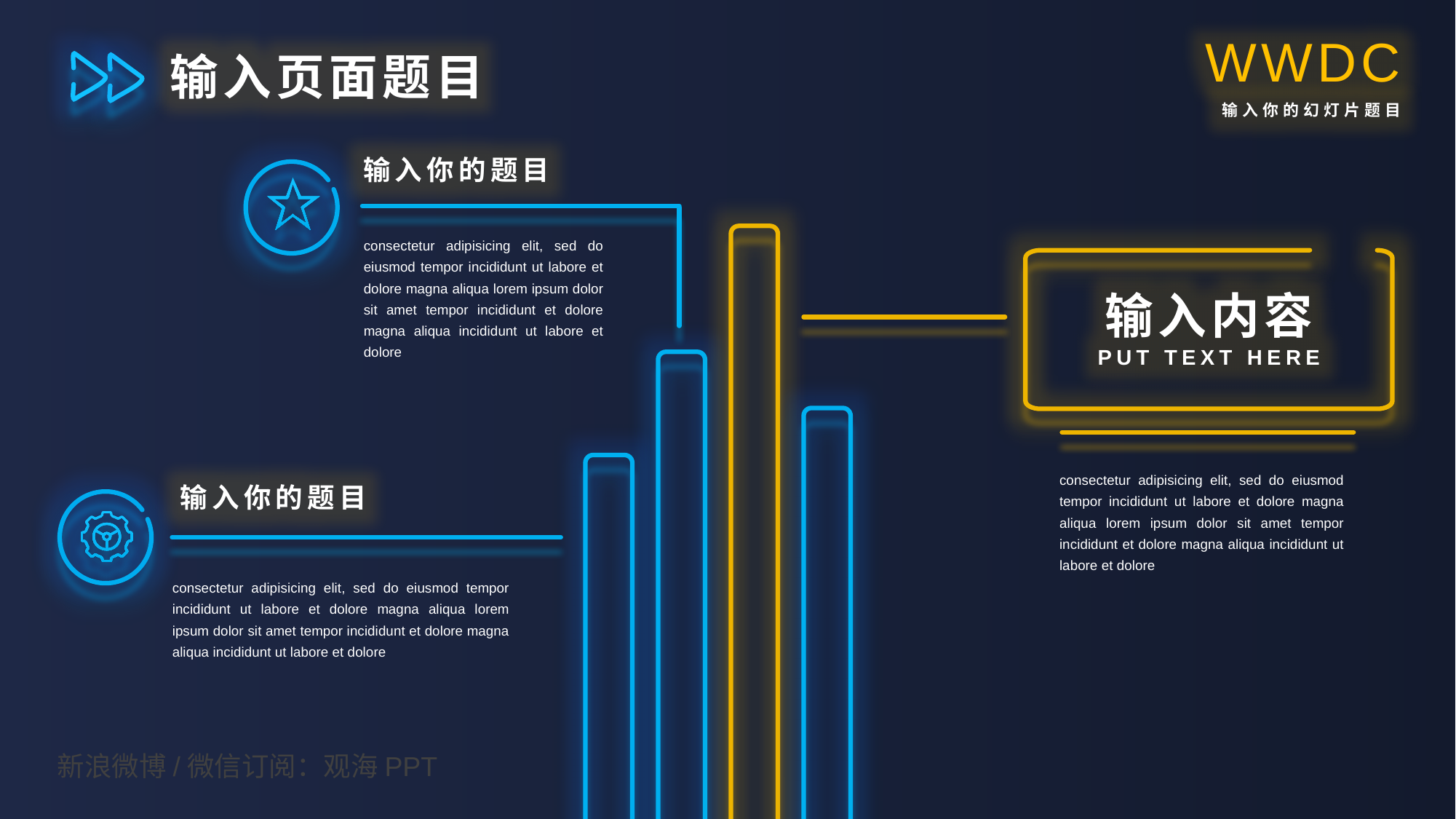

WWDC
输入你的幻灯片题目
输入页面题目

输入你的题目

consectetur adipisicing elit, sed do eiusmod tempor incididunt ut labore et dolore magna aliqua lorem ipsum dolor sit amet tempor incididunt et dolore magna aliqua incididunt ut labore et dolore

输入内容
PUT TEXT HERE

consectetur adipisicing elit, sed do eiusmod tempor incididunt ut labore et dolore magna aliqua lorem ipsum dolor sit amet tempor incididunt et dolore magna aliqua incididunt ut labore et dolore
输入你的题目

consectetur adipisicing elit, sed do eiusmod tempor incididunt ut labore et dolore magna aliqua lorem ipsum dolor sit amet tempor incididunt et dolore magna aliqua incididunt ut labore et dolore
新浪微博/微信订阅：观海PPT